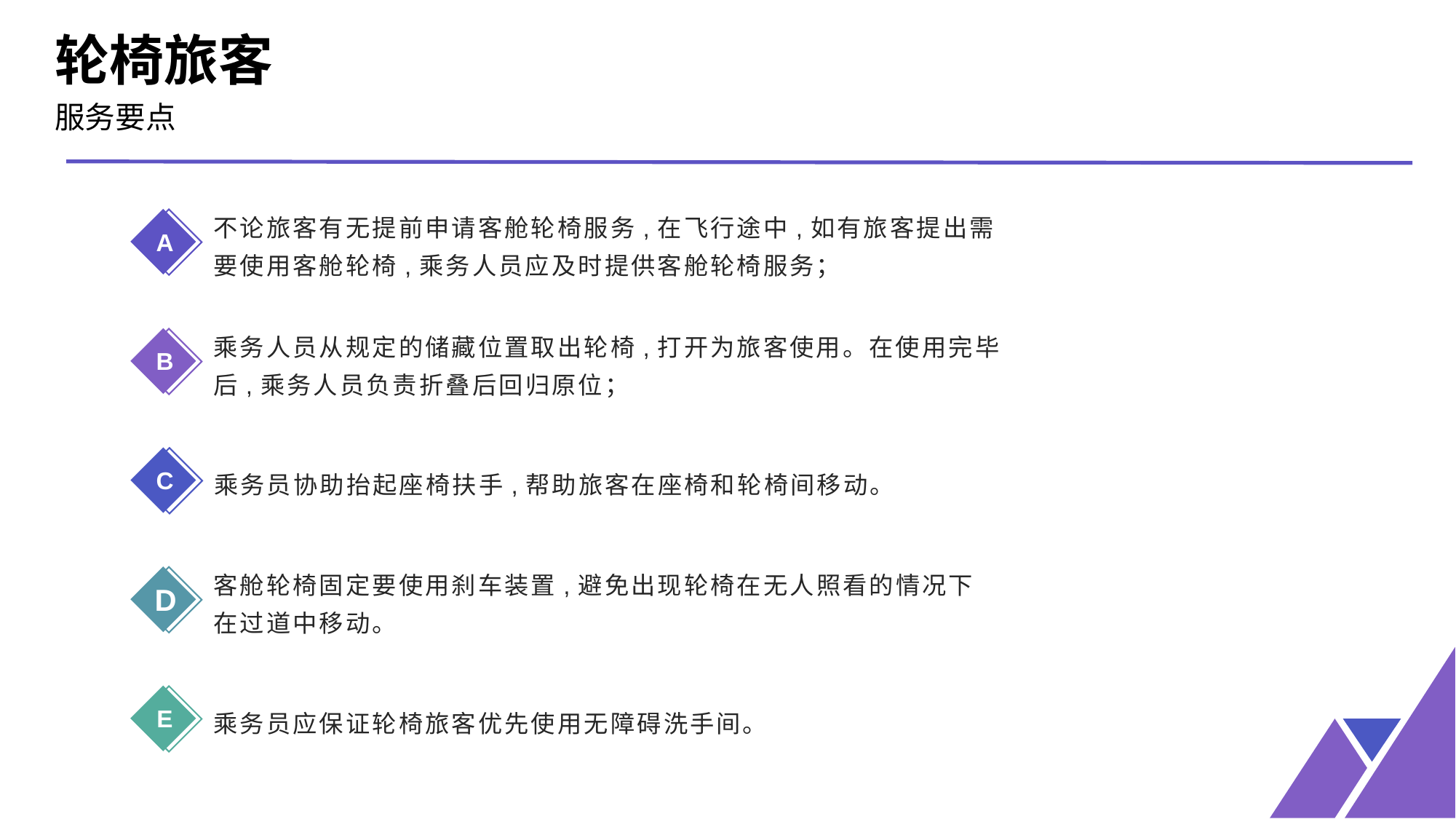

轮椅旅客
服务要点
不论旅客有无提前申请客舱轮椅服务,在飞行途中,如有旅客提出需要使用客舱轮椅,乘务人员应及时提供客舱轮椅服务；
A

乘务人员从规定的储藏位置取出轮椅,打开为旅客使用。在使用完毕后,乘务人员负责折叠后回归原位；
B

乘务员协助抬起座椅扶手,帮助旅客在座椅和轮椅间移动。
C

客舱轮椅固定要使用刹车装置,避免出现轮椅在无人照看的情况下在过道中移动。
D

乘务员应保证轮椅旅客优先使用无障碍洗手间。
E